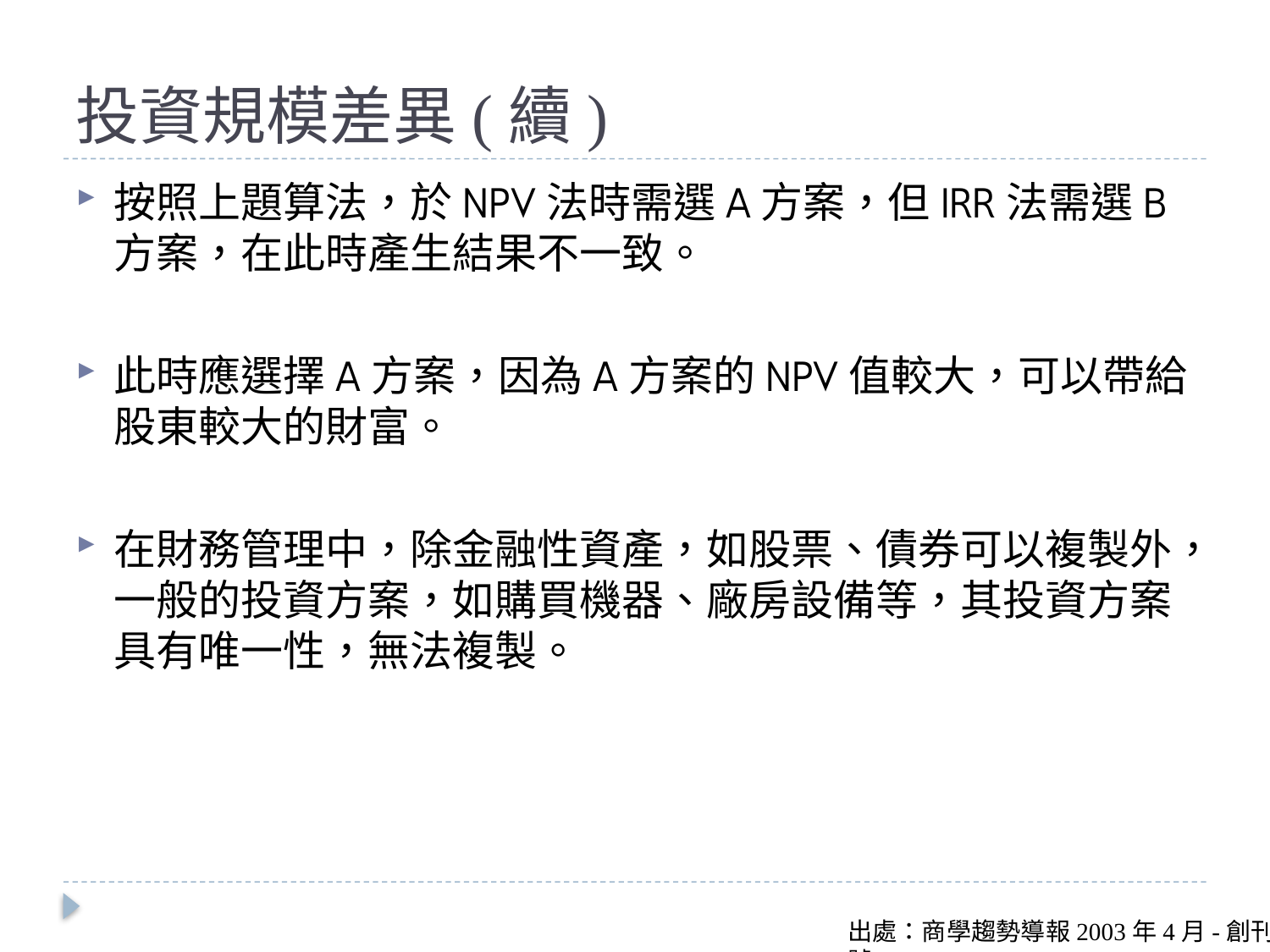

# 投資規模差異(續)
按照上題算法，於NPV法時需選A方案，但IRR法需選B方案，在此時產生結果不一致。

此時應選擇A方案，因為A方案的NPV值較大，可以帶給股東較大的財富。

在財務管理中，除金融性資產，如股票、債券可以複製外，一般的投資方案，如購買機器、廠房設備等，其投資方案具有唯一性，無法複製。
出處：商學趨勢導報2003年4月-創刊號